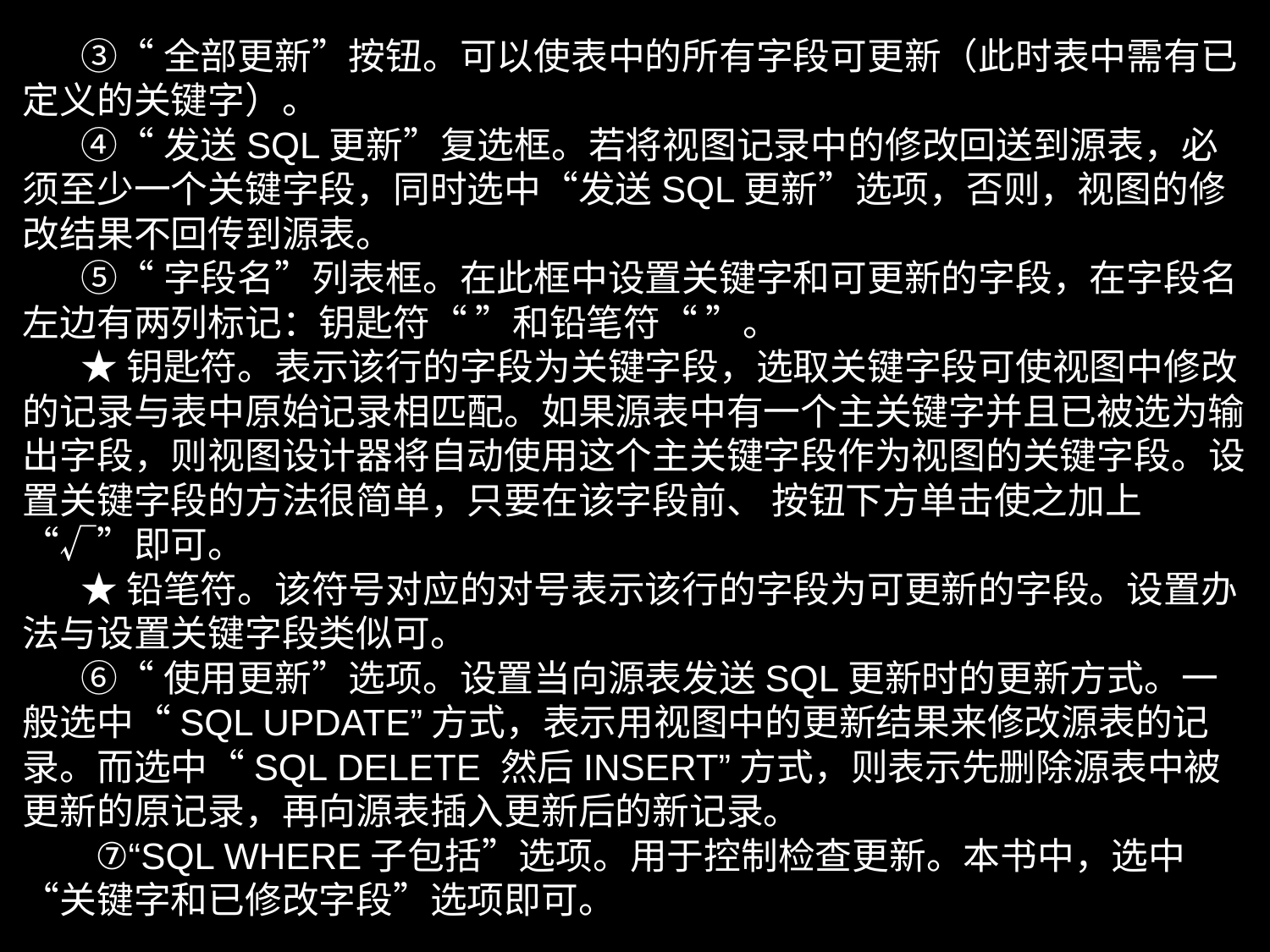

③“全部更新”按钮。可以使表中的所有字段可更新（此时表中需有已定义的关键字）。
       ④“发送SQL更新”复选框。若将视图记录中的修改回送到源表，必须至少一个关键字段，同时选中“发送SQL更新”选项，否则，视图的修改结果不回传到源表。
       ⑤“字段名”列表框。在此框中设置关键字和可更新的字段，在字段名左边有两列标记：钥匙符“ ”和铅笔符“ ”。
       ★钥匙符。表示该行的字段为关键字段，选取关键字段可使视图中修改的记录与表中原始记录相匹配。如果源表中有一个主关键字并且已被选为输出字段，则视图设计器将自动使用这个主关键字段作为视图的关键字段。设置关键字段的方法很简单，只要在该字段前、 按钮下方单击使之加上“√”即可。
       ★铅笔符。该符号对应的对号表示该行的字段为可更新的字段。设置办法与设置关键字段类似可。
       ⑥“使用更新”选项。设置当向源表发送SQL更新时的更新方式。一般选中“SQL UPDATE”方式，表示用视图中的更新结果来修改源表的记录。而选中“SQL DELETE 然后INSERT”方式，则表示先删除源表中被更新的原记录，再向源表插入更新后的新记录。
       ⑦“SQL WHERE子包括”选项。用于控制检查更新。本书中，选中“关键字和已修改字段”选项即可。